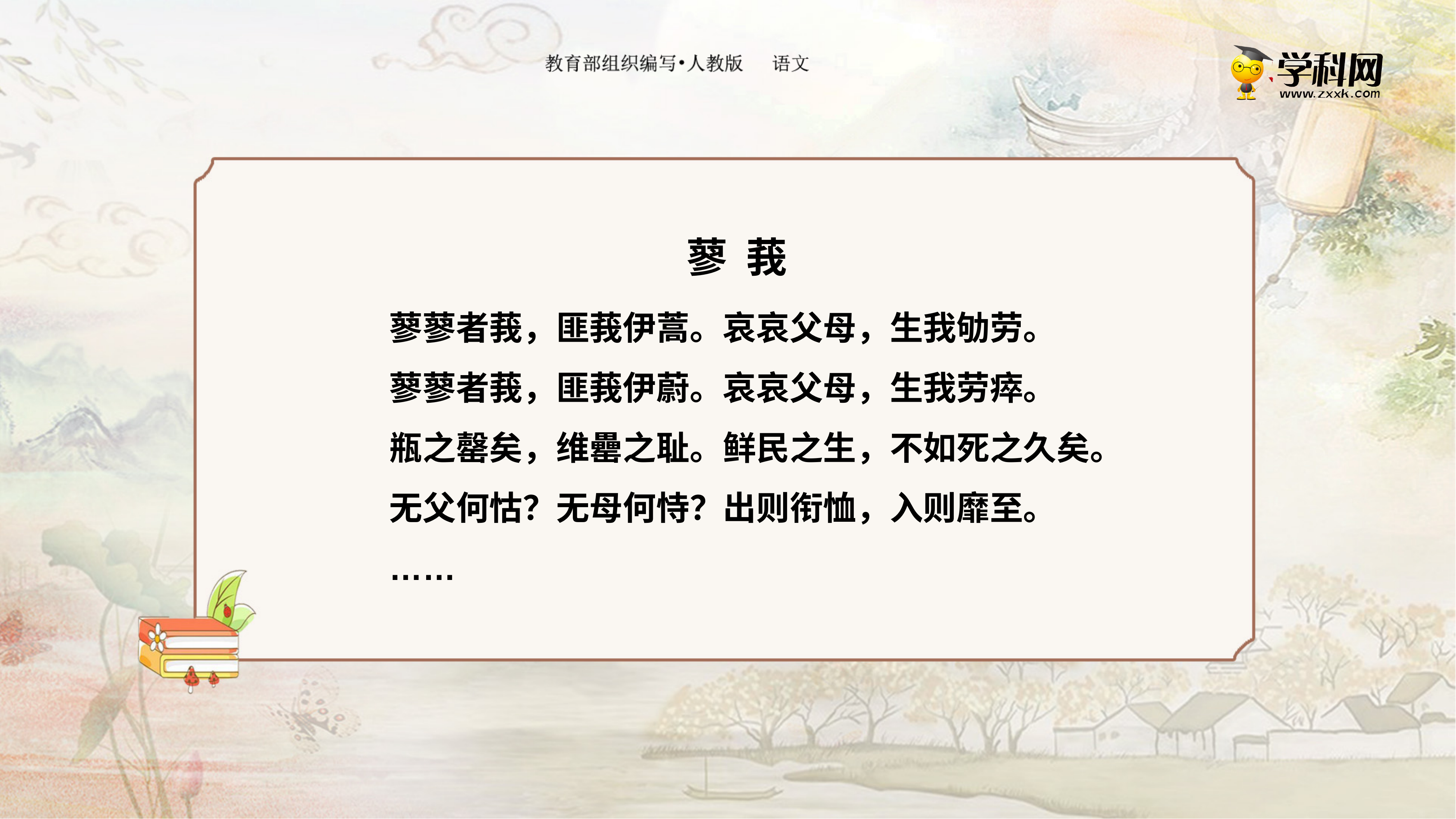

蓼  莪
蓼蓼者莪，匪莪伊蒿。哀哀父母，生我劬劳。
蓼蓼者莪，匪莪伊蔚。哀哀父母，生我劳瘁。
瓶之罄矣，维罍之耻。鲜民之生，不如死之久矣。
无父何怙？无母何恃？出则衔恤，入则靡至。
……